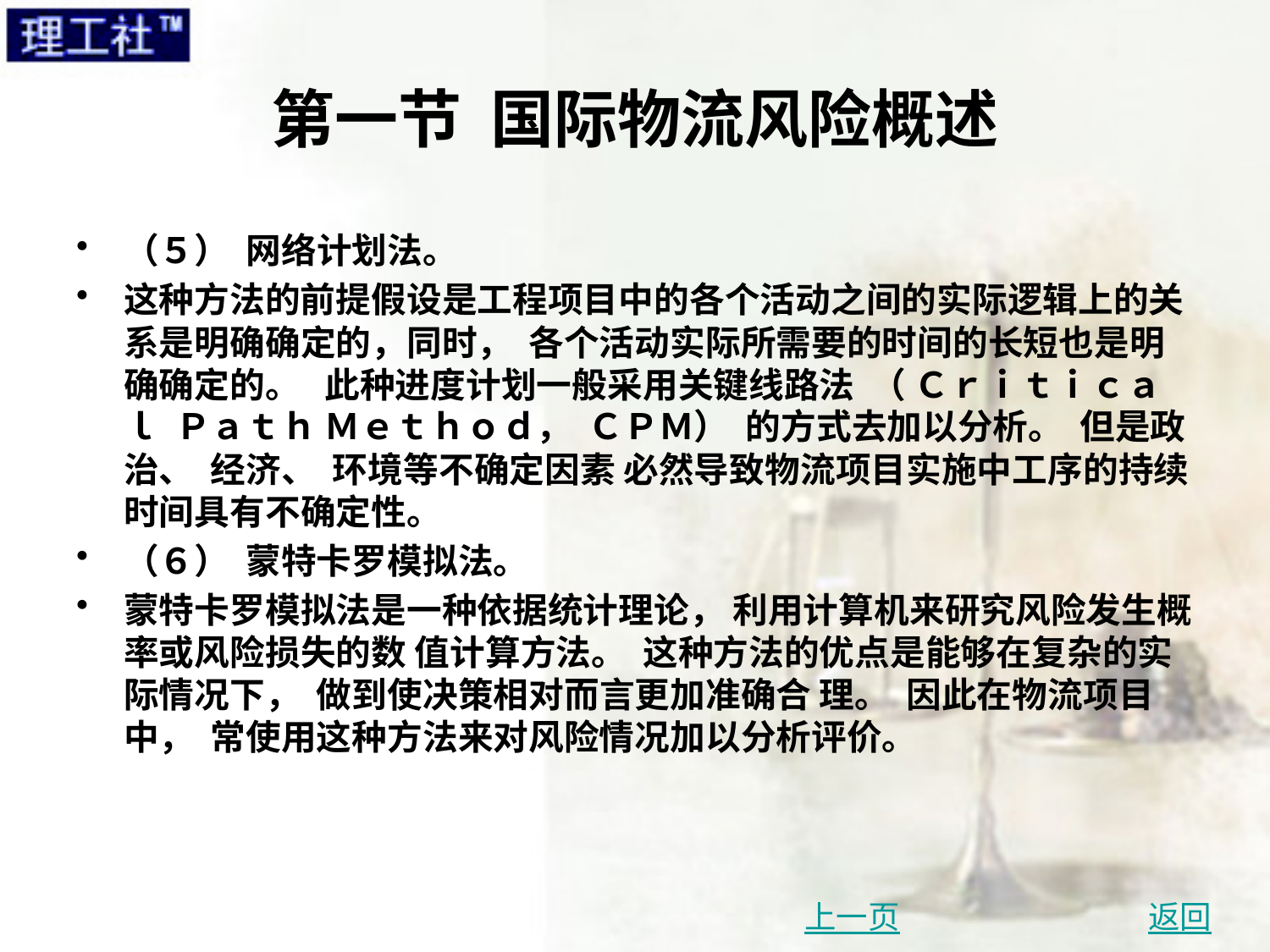

# 第一节  国际物流风险概述
（５）  网络计划法。
这种方法的前提假设是工程项目中的各个活动之间的实际逻辑上的关系是明确确定的，同时，  各个活动实际所需要的时间的长短也是明确确定的。   此种进度计划一般采用关键线路法  （ Ｃｒｉｔｉｃａｌ  Ｐａｔｈ Ｍｅｔｈｏｄ，  ＣＰＭ）  的方式去加以分析。  但是政治、  经济、  环境等不确定因素 必然导致物流项目实施中工序的持续时间具有不确定性。
（６）  蒙特卡罗模拟法。
蒙特卡罗模拟法是一种依据统计理论， 利用计算机来研究风险发生概率或风险损失的数 值计算方法。  这种方法的优点是能够在复杂的实际情况下，  做到使决策相对而言更加准确合 理。  因此在物流项目中，  常使用这种方法来对风险情况加以分析评价。

上一页
返回